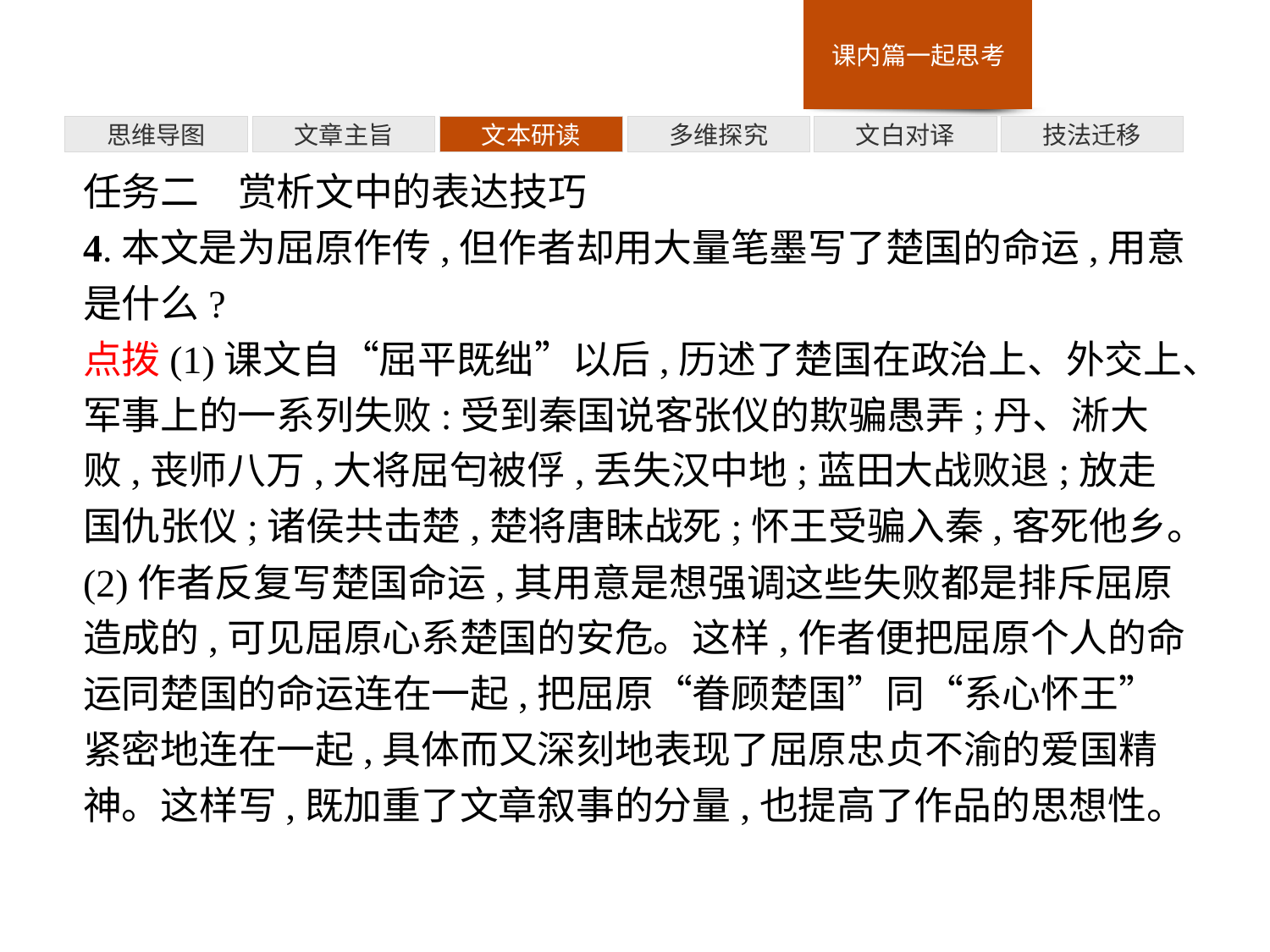

多维探究
思维导图
文章主旨
文本研读
文白对译
技法迁移
任务二　赏析文中的表达技巧
4.本文是为屈原作传,但作者却用大量笔墨写了楚国的命运,用意是什么?
点拨(1)课文自“屈平既绌”以后,历述了楚国在政治上、外交上、军事上的一系列失败:受到秦国说客张仪的欺骗愚弄;丹、淅大败,丧师八万,大将屈匄被俘,丢失汉中地;蓝田大战败退;放走国仇张仪;诸侯共击楚,楚将唐眜战死;怀王受骗入秦,客死他乡。(2)作者反复写楚国命运,其用意是想强调这些失败都是排斥屈原造成的,可见屈原心系楚国的安危。这样,作者便把屈原个人的命运同楚国的命运连在一起,把屈原“眷顾楚国”同“系心怀王”紧密地连在一起,具体而又深刻地表现了屈原忠贞不渝的爱国精神。这样写,既加重了文章叙事的分量,也提高了作品的思想性。